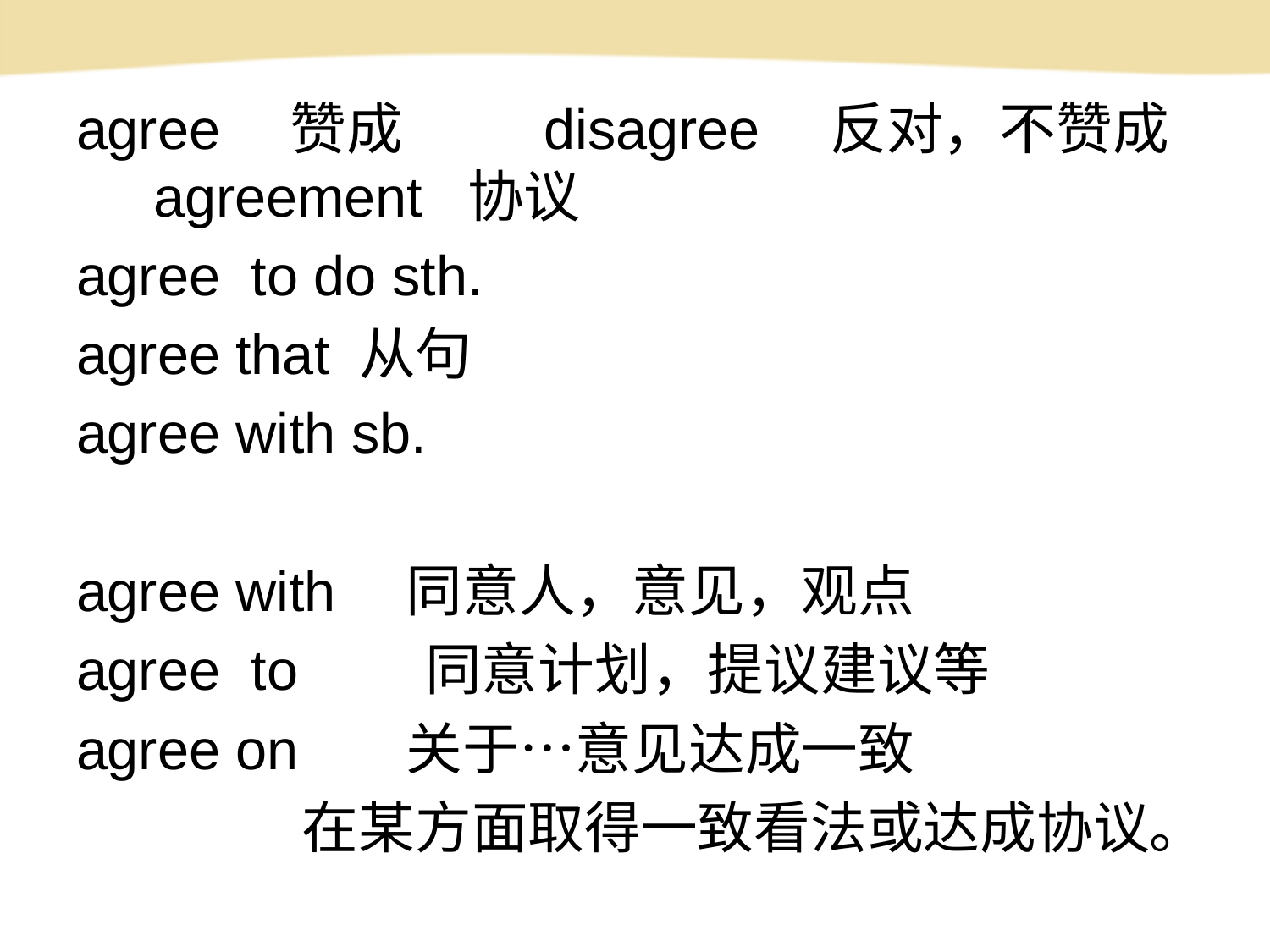

agree　赞成          disagree　反对，不赞成       agreement  协议
agree  to do sth.
agree that 从句
agree with sb.

agree with　同意人，意见，观点
agree  to　　同意计划，提议建议等
agree on      关于…意见达成一致
　　　　在某方面取得一致看法或达成协议。